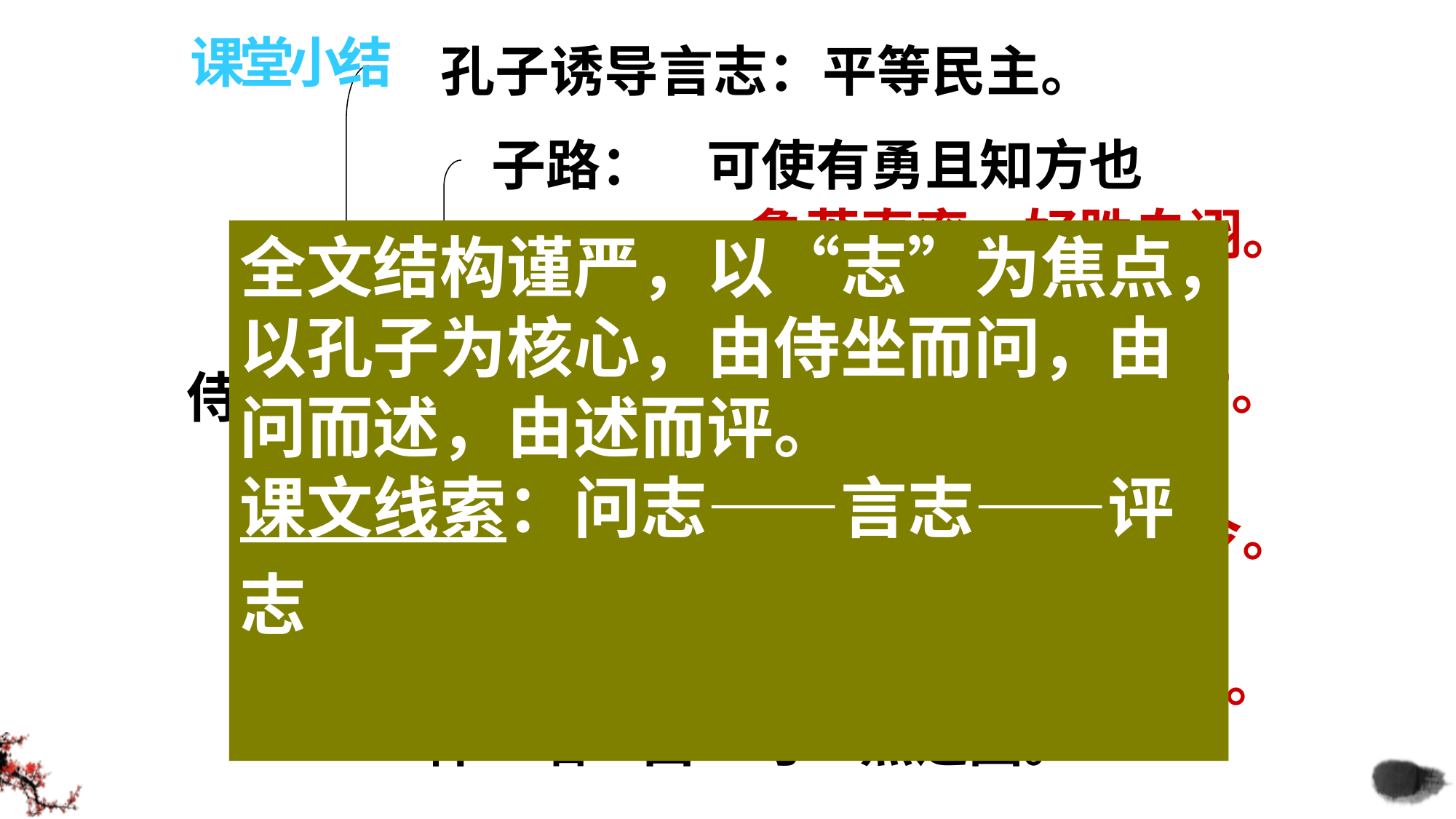

课堂小结
孔子诱导言志：平等民主。

子路：
可使有勇且知方也

----鲁莽直率，好胜自诩。
全文结构谨严，以“志”为焦点，以孔子为核心，由侍坐而问，由问而述，由述而评。
课文线索：问志——言志——评志

四子言志
 冉有：
可使足民。
----谨慎谦逊，言有分寸。

侍坐
公西华：
愿学焉，愿为小相
----委婉谦恭，善于辞令。
曾皙：
暮春者“浴”“风”“咏”
----从容不迫，逍遥洒脱。
释“哂”由“与”点之因。